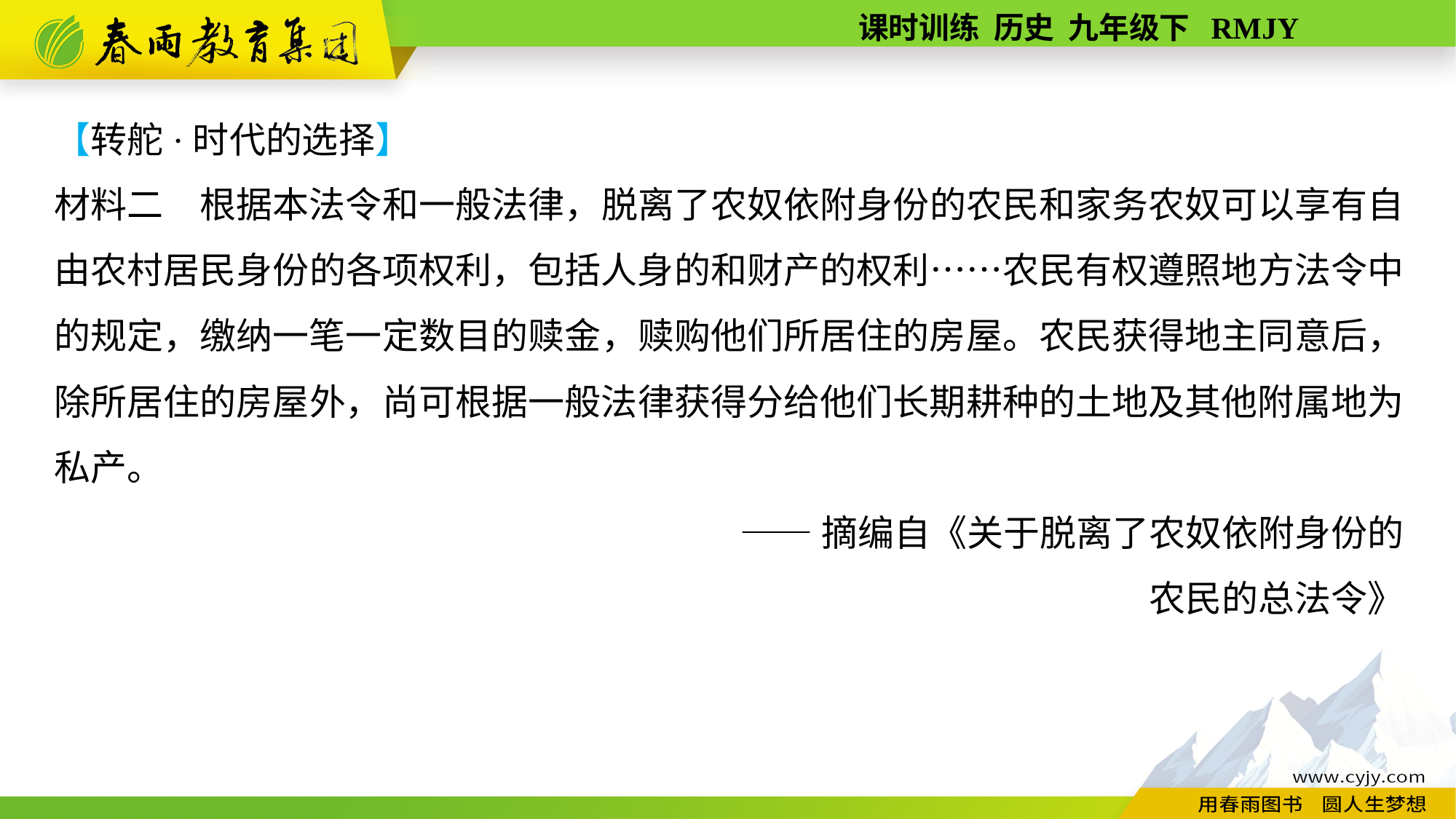

【转舵·时代的选择】
材料二　根据本法令和一般法律，脱离了农奴依附身份的农民和家务农奴可以享有自由农村居民身份的各项权利，包括人身的和财产的权利……农民有权遵照地方法令中的规定，缴纳一笔一定数目的赎金，赎购他们所居住的房屋。农民获得地主同意后，除所居住的房屋外，尚可根据一般法律获得分给他们长期耕种的土地及其他附属地为私产。
——摘编自《关于脱离了农奴依附身份的
农民的总法令》